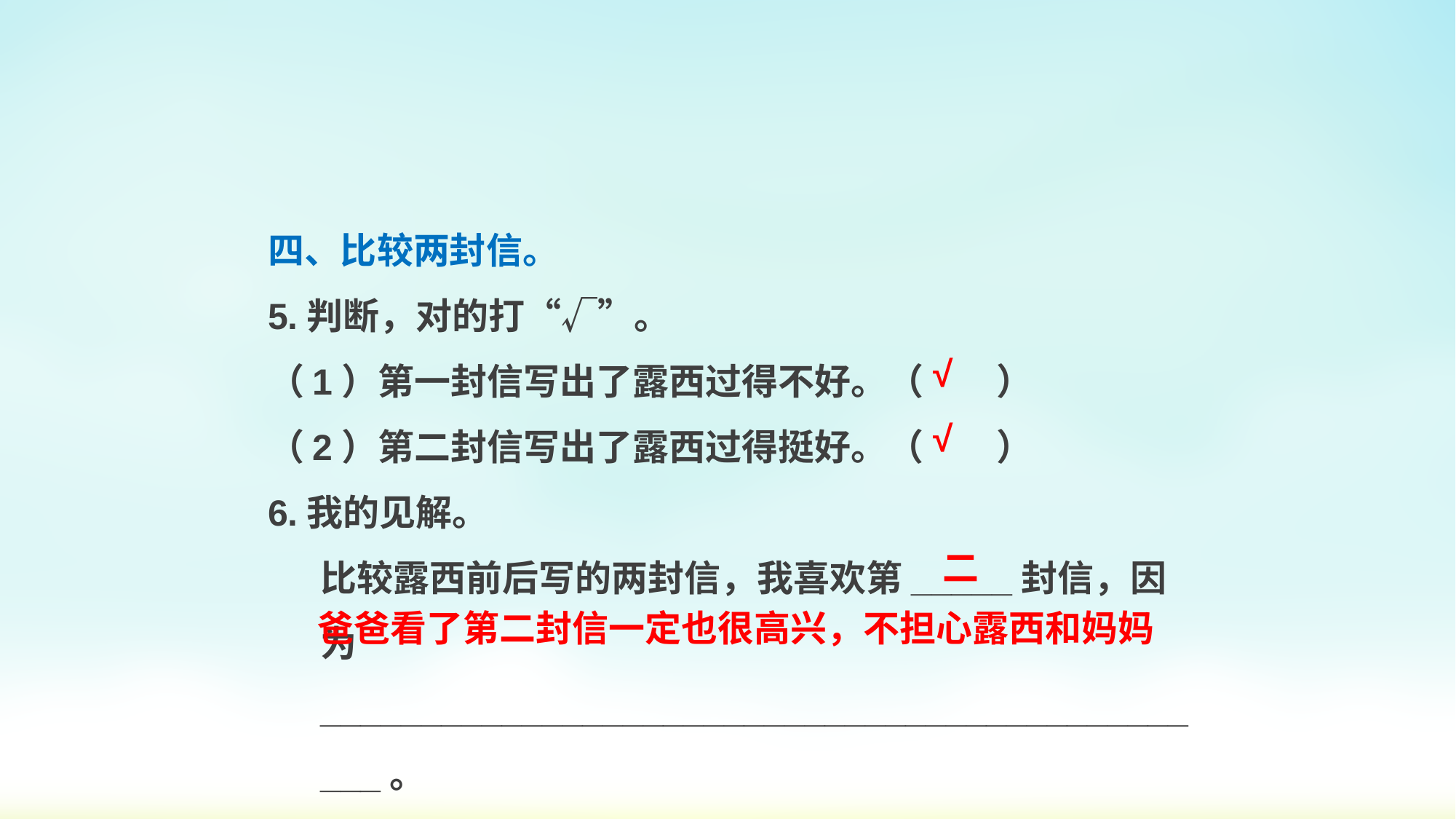

四、比较两封信。
5.判断，对的打“√”。
（1）第一封信写出了露西过得不好。（　　）
（2）第二封信写出了露西过得挺好。（　　）
6.我的见解。
比较露西前后写的两封信，我喜欢第_____封信，因为______________________________________________。
√
√
二
爸爸看了第二封信一定也很高兴，不担心露西和妈妈